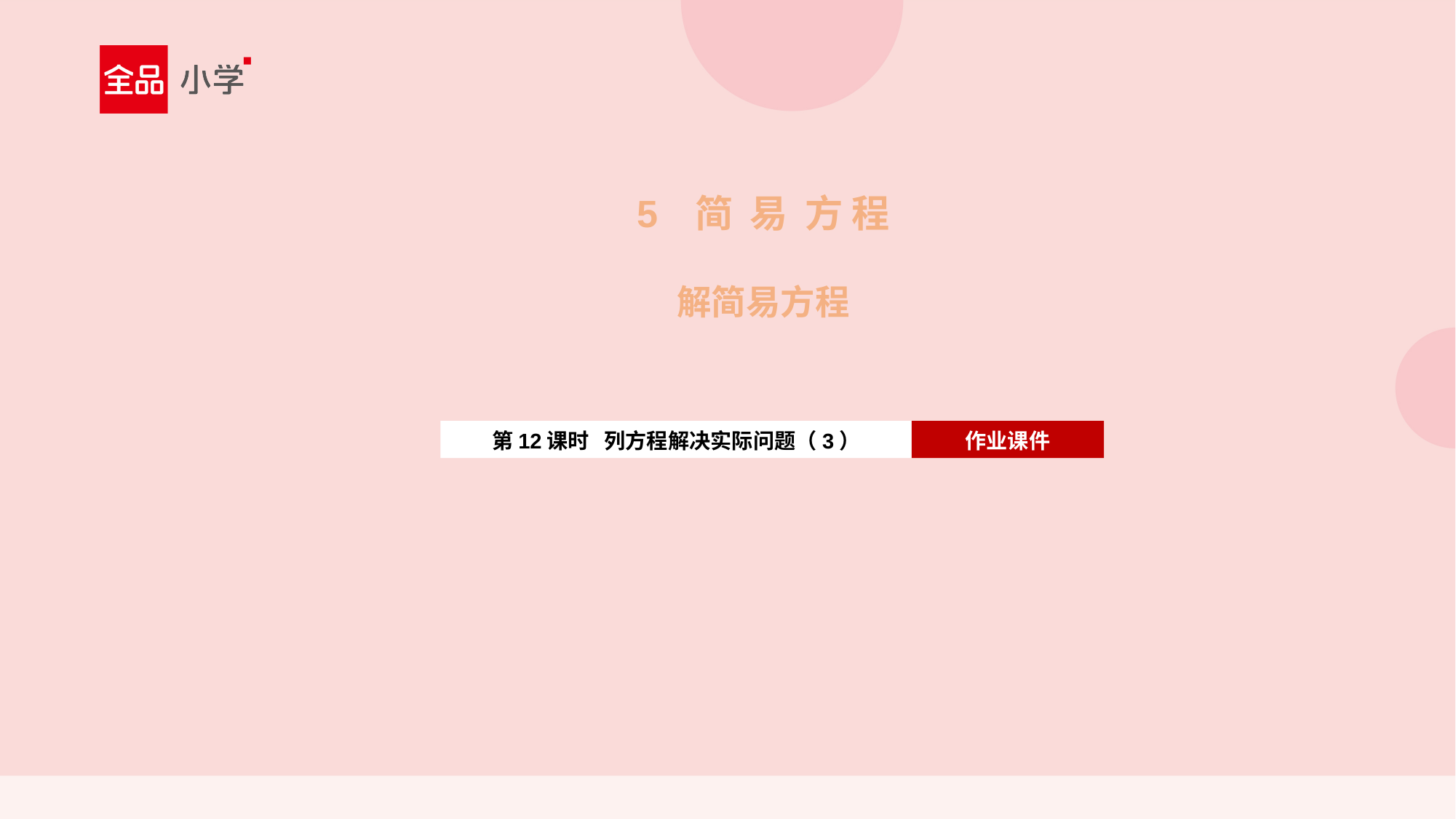

5   简  易  方 程
解简易方程
第12课时   列方程解决实际问题（3）

作业课件